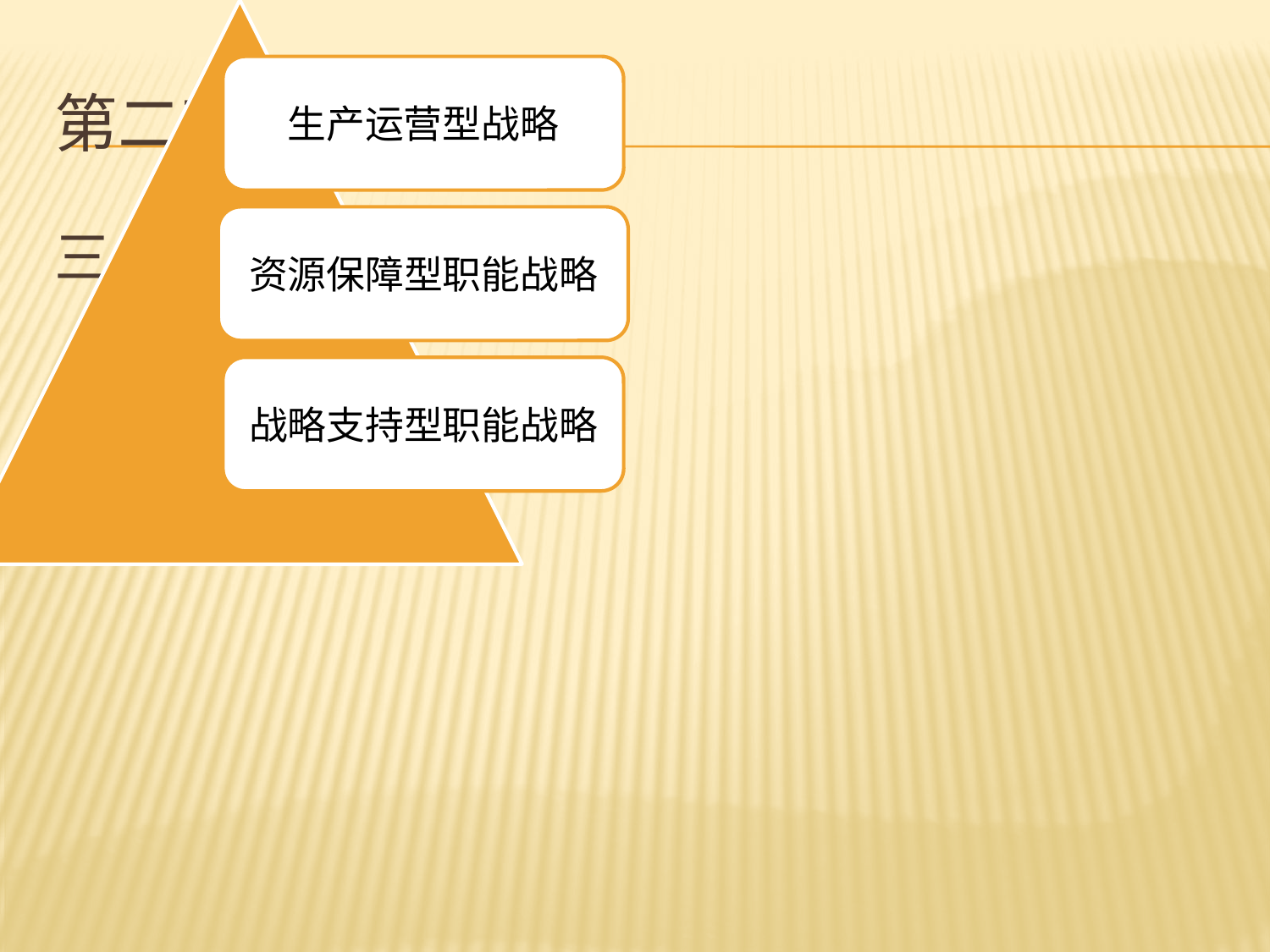

# 第二节　战略选择
三、职能层战略

生产运营型战略
资源保障型职能战略
战略支持型职能战略